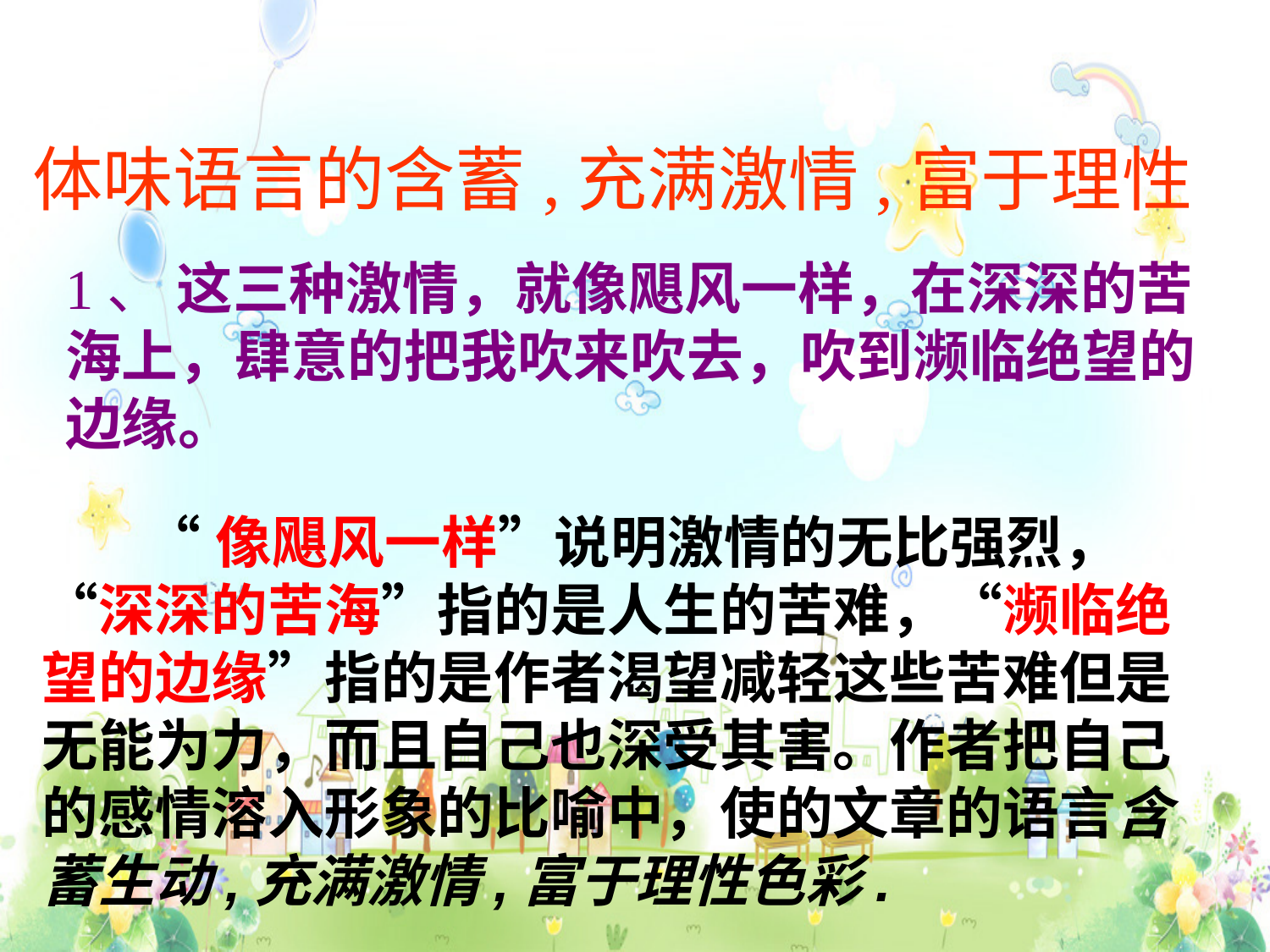

体味语言的含蓄,充满激情,富于理性
1、 这三种激情，就像飓风一样，在深深的苦海上，肆意的把我吹来吹去，吹到濒临绝望的边缘。
        “像飓风一样”说明激情的无比强烈，“深深的苦海”指的是人生的苦难，“濒临绝望的边缘”指的是作者渴望减轻这些苦难但是无能为力，而且自己也深受其害。作者把自己的感情溶入形象的比喻中，使的文章的语言含蓄生动,充满激情,富于理性色彩.